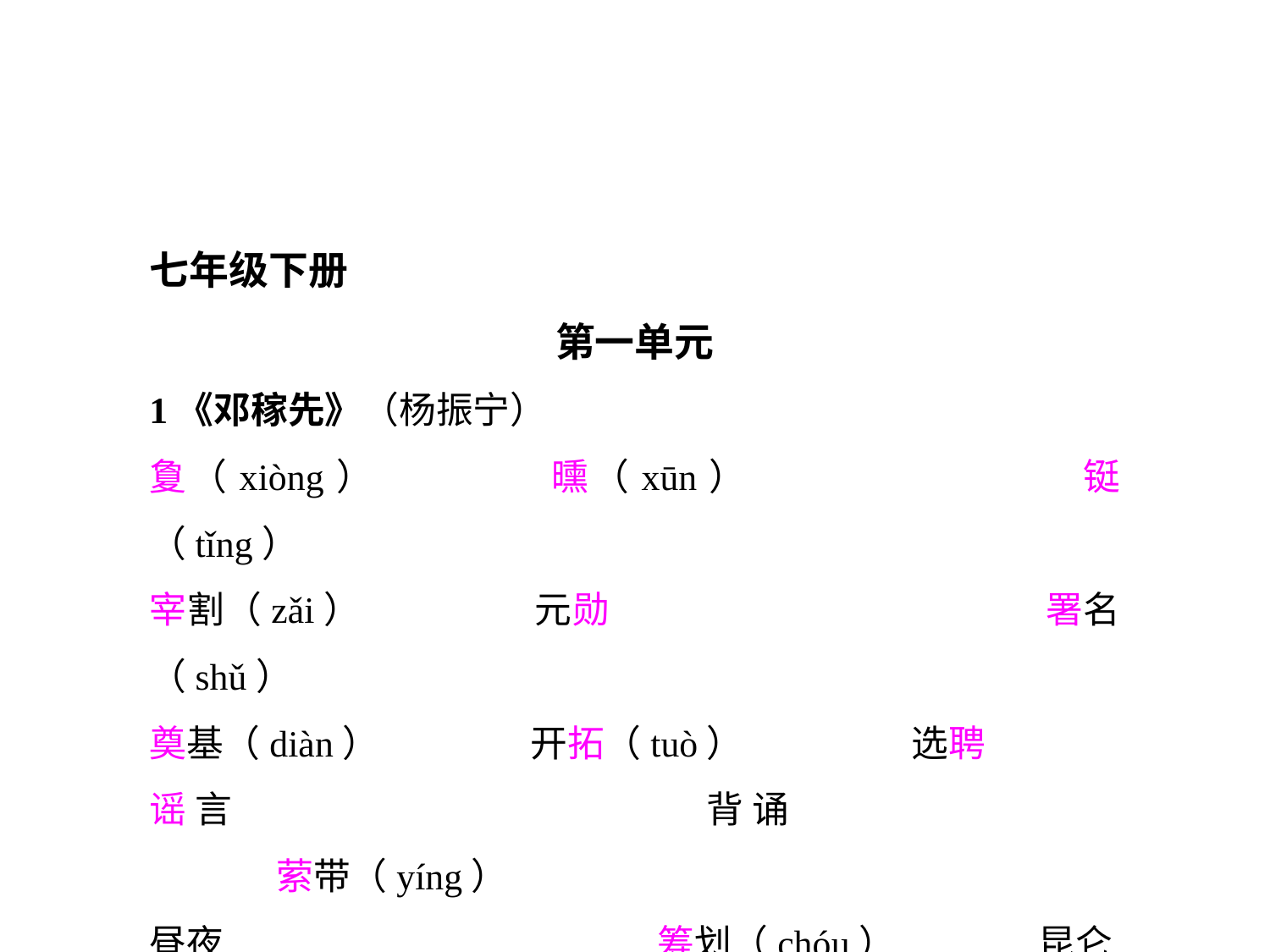

七年级下册
第一单元
1《邓稼先》（杨振宁）
夐（xiòng）		曛（xūn）			铤（tǐng）
宰割（zǎi）		元勋				署名（shǔ）
奠基（diàn）		开拓（tuò）		选聘
谣言				背诵				萦带（yíng）
昼夜				筹划（chóu）		昆仑